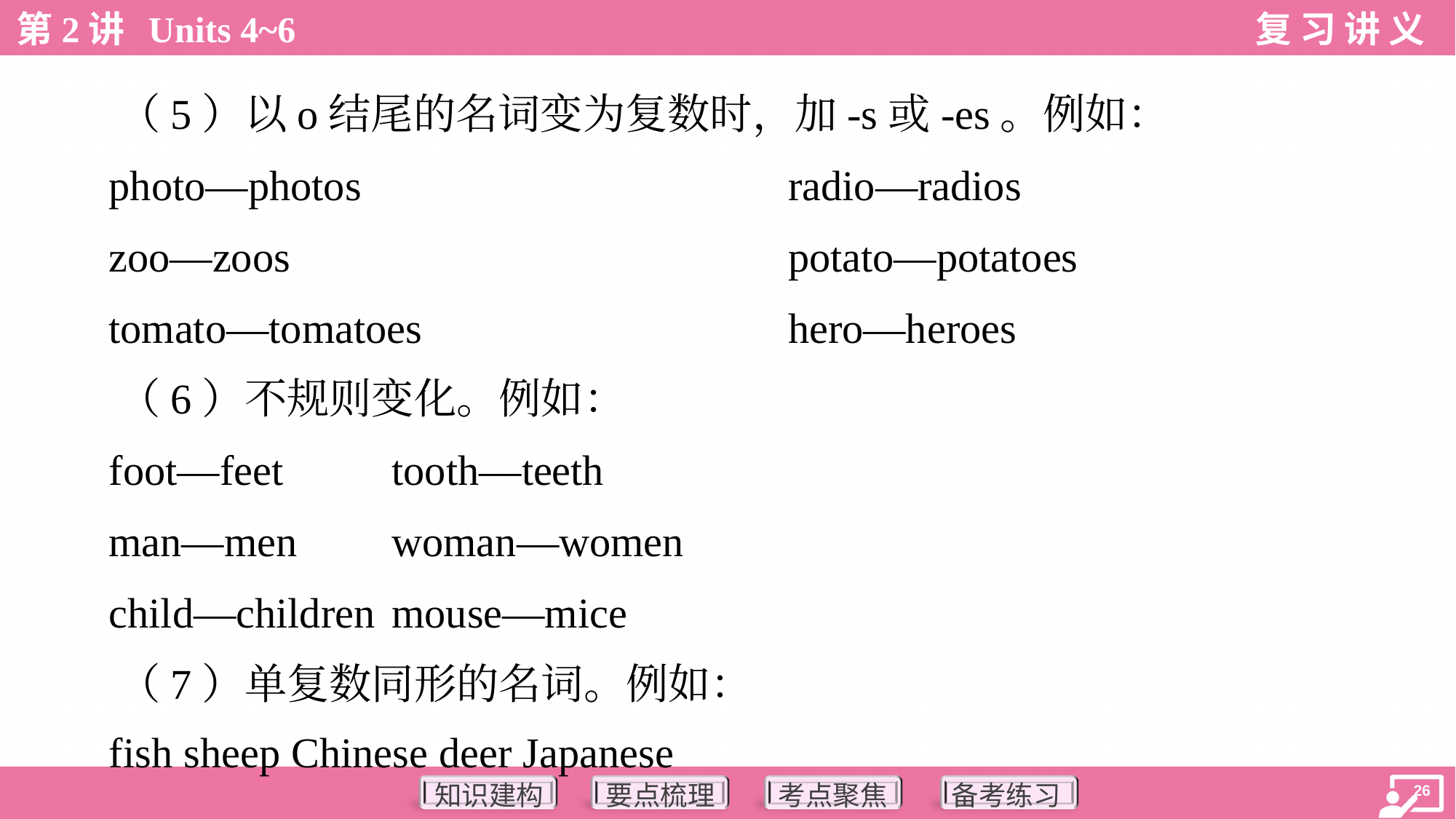

（5）以o结尾的名词变为复数时，加-s或-es。例如：
    photo—photos	radio—radios
    zoo—zoos	potato—potatoes
    tomato—tomatoes	hero—heroes
    （6）不规则变化。例如：
    foot—feet	tooth—teeth
    man—men	woman—women
    child—children	mouse—mice
    （7）单复数同形的名词。例如：
    fish sheep Chinese deer Japanese